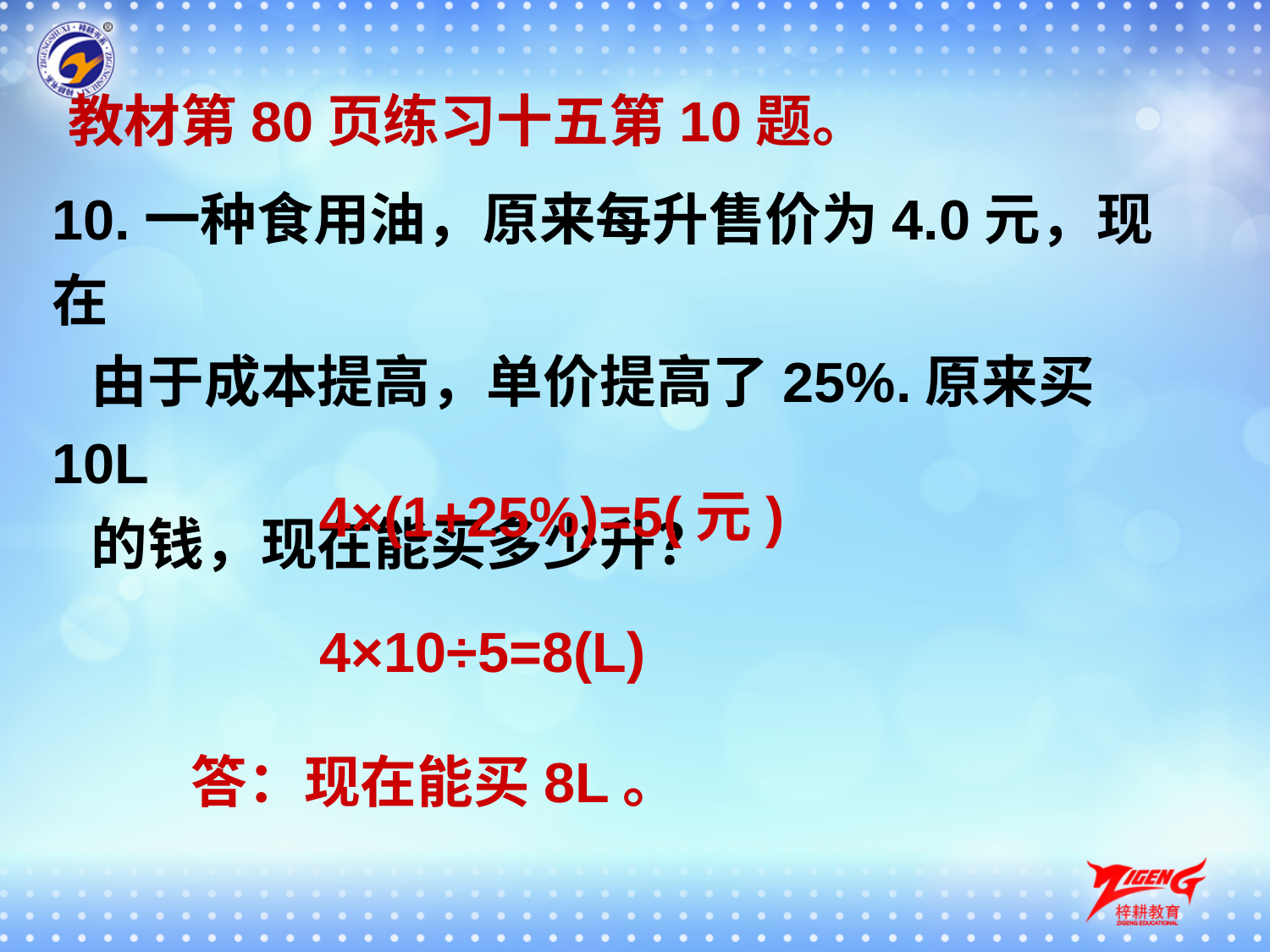

教材第80页练习十五第10题。
10.一种食用油，原来每升售价为4.0元，现在
  由于成本提高，单价提高了25%.原来买10L
  的钱，现在能买多少升？
4×(1+25%)=5(元)
4×10÷5=8(L)
答：现在能买8L。